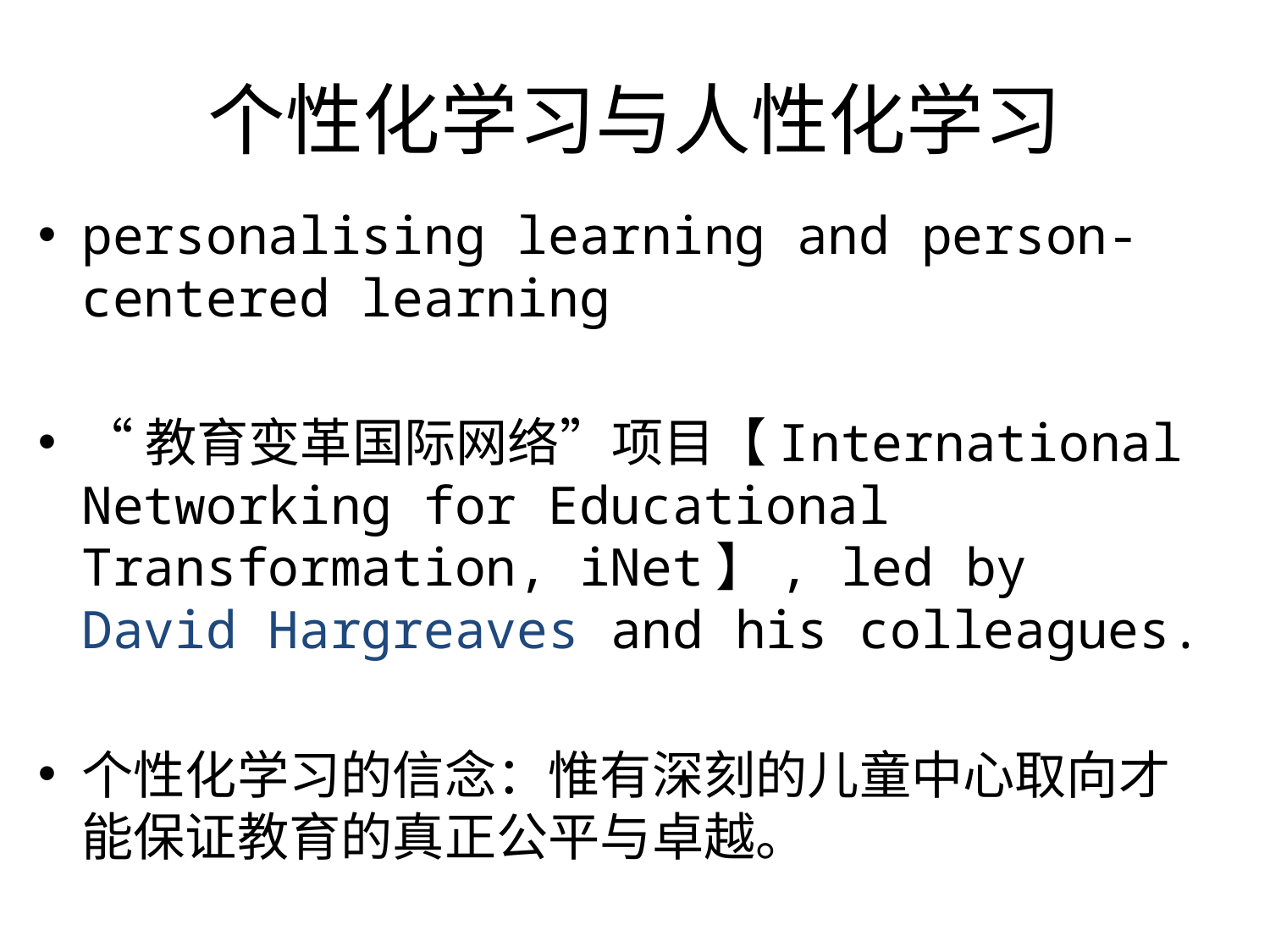

# 个性化学习与人性化学习
personalising learning and person-centered learning

“教育变革国际网络”项目【International Networking for Educational Transformation, iNet】, led by David Hargreaves and his colleagues.

个性化学习的信念：惟有深刻的儿童中心取向才能保证教育的真正公平与卓越。